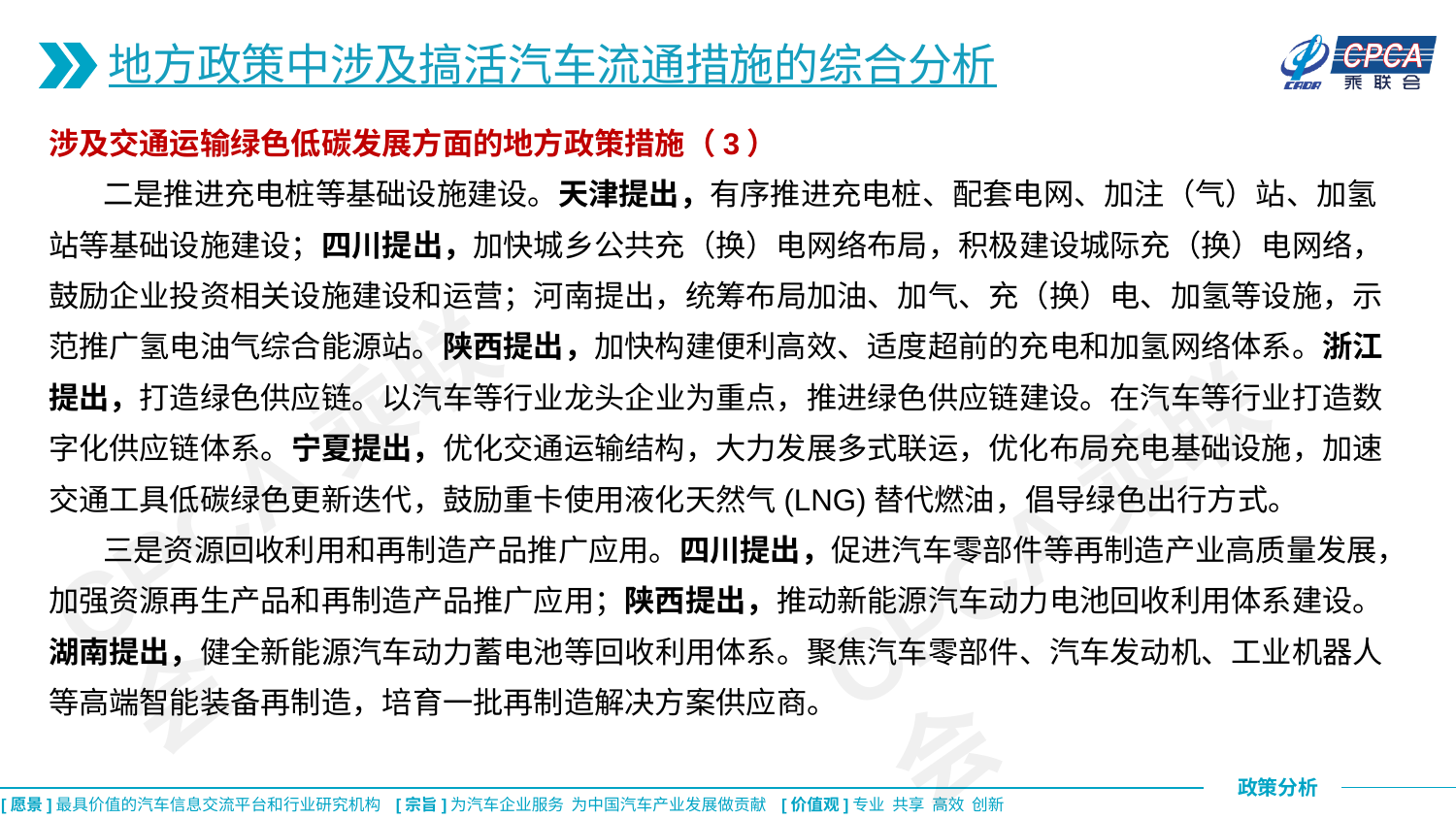

地方政策中涉及搞活汽车流通措施的综合分析
涉及交通运输绿色低碳发展方面的地方政策措施（3）
       二是推进充电桩等基础设施建设。天津提出，有序推进充电桩、配套电网、加注（气）站、加氢站等基础设施建设；四川提出，加快城乡公共充（换）电网络布局，积极建设城际充（换）电网络，鼓励企业投资相关设施建设和运营；河南提出，统筹布局加油、加气、充（换）电、加氢等设施，示范推广氢电油气综合能源站。陕西提出，加快构建便利高效、适度超前的充电和加氢网络体系。浙江提出，打造绿色供应链。以汽车等行业龙头企业为重点，推进绿色供应链建设。在汽车等行业打造数字化供应链体系。宁夏提出，优化交通运输结构，大力发展多式联运，优化布局充电基础设施，加速交通工具低碳绿色更新迭代，鼓励重卡使用液化天然气(LNG)替代燃油，倡导绿色出行方式。
       三是资源回收利用和再制造产品推广应用。四川提出，促进汽车零部件等再制造产业高质量发展，加强资源再生产品和再制造产品推广应用；陕西提出，推动新能源汽车动力电池回收利用体系建设。湖南提出，健全新能源汽车动力蓄电池等回收利用体系。聚焦汽车零部件、汽车发动机、工业机器人等高端智能装备再制造，培育一批再制造解决方案供应商。
CPCA乘联会
CPCA乘联会